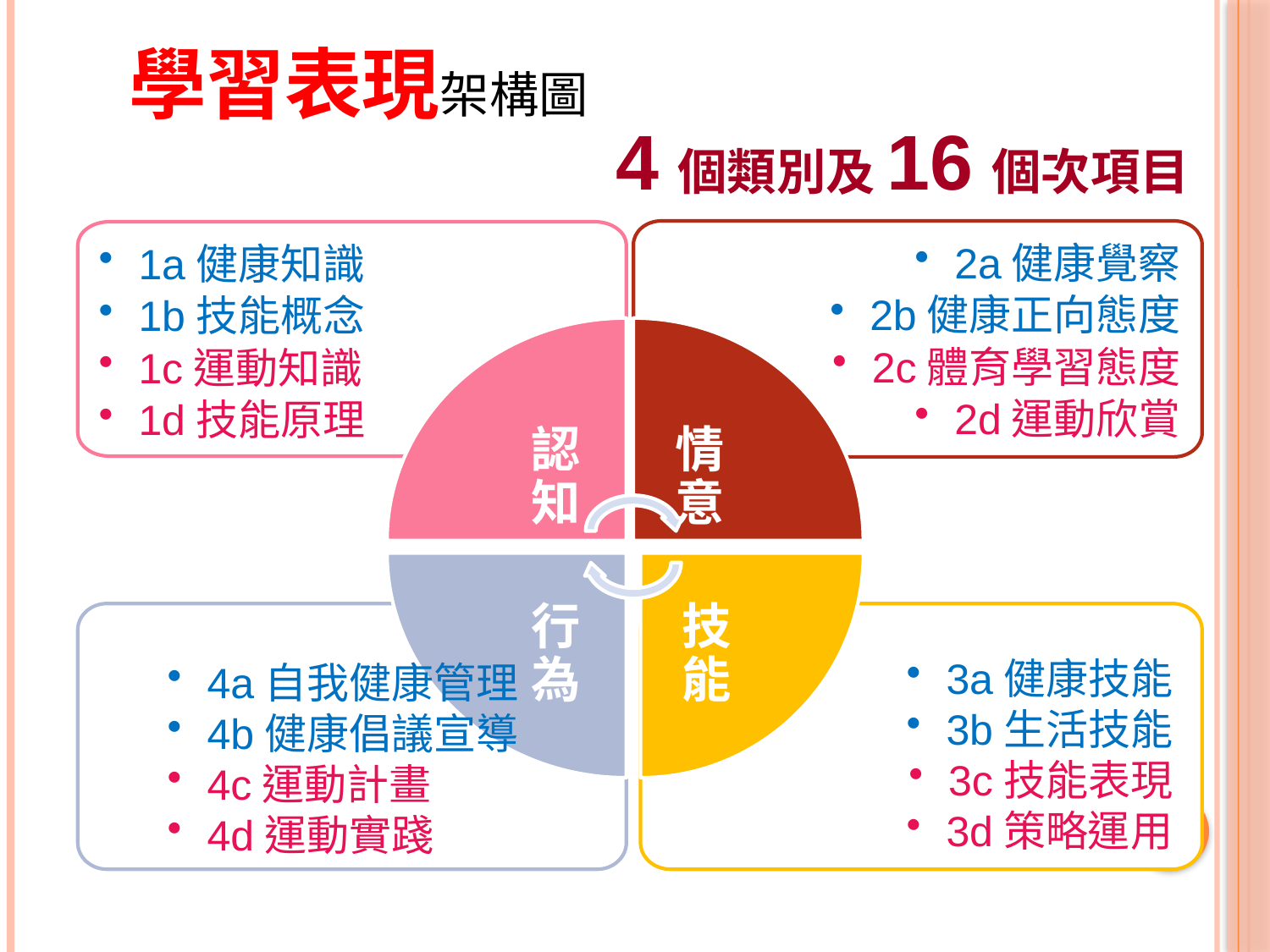

學習表現架構圖
4個類別及16個次項目

2a健康覺察
2b健康正向態度
2c體育學習態度
2d運動欣賞
1a健康知識
1b技能概念
1c運動知識
1d技能原理
認知
情意

技能

行為

3a健康技能
3b生活技能
3c技能表現
3d策略運用
4a自我健康管理
4b健康倡議宣導
4c運動計畫
4d運動實踐